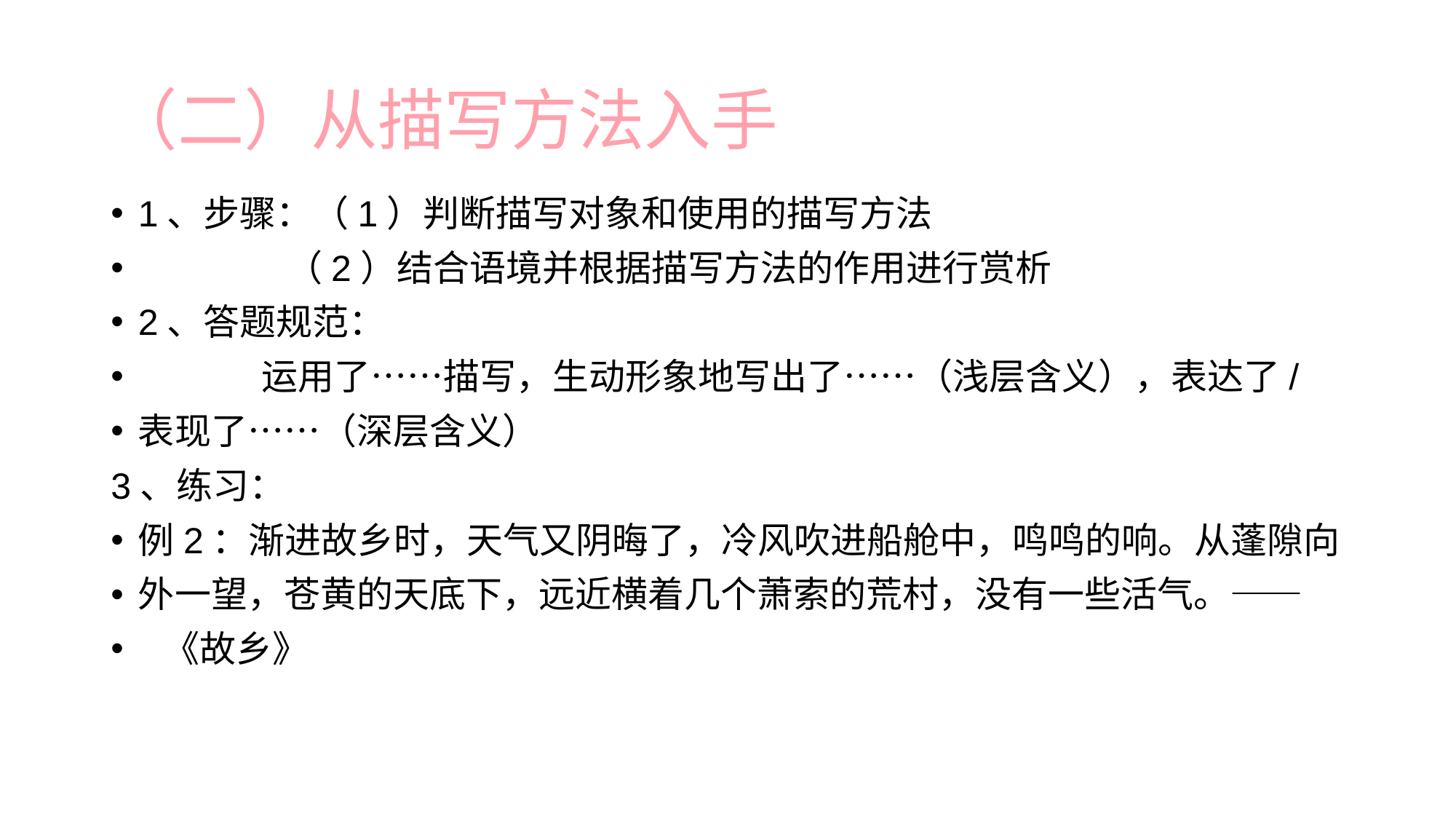

# （二）从描写方法入手
1、步骤：（1）判断描写对象和使用的描写方法
                 （2）结合语境并根据描写方法的作用进行赏析
2、答题规范：
              运用了……描写，生动形象地写出了……（浅层含义），表达了/
表现了……（深层含义）
3、练习：
例2：渐进故乡时，天气又阴晦了，冷风吹进船舱中，鸣鸣的响。从蓬隙向
外一望，苍黄的天底下，远近横着几个萧索的荒村，没有一些活气。——
  《故乡》